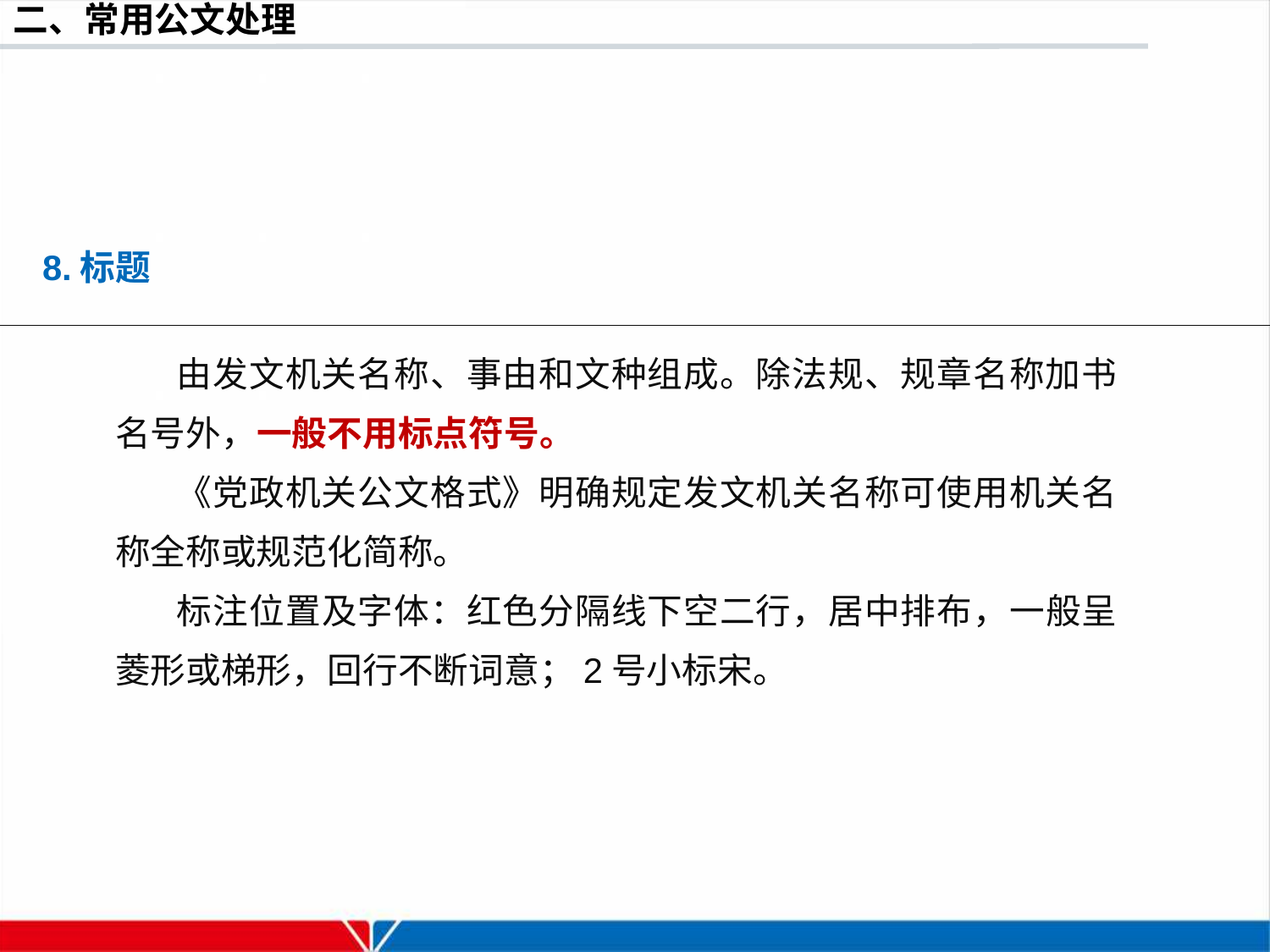

8.标题
      由发文机关名称、事由和文种组成。除法规、规章名称加书名号外，一般不用标点符号。
      《党政机关公文格式》明确规定发文机关名称可使用机关名称全称或规范化简称。
      标注位置及字体：红色分隔线下空二行，居中排布，一般呈菱形或梯形，回行不断词意；2号小标宋。